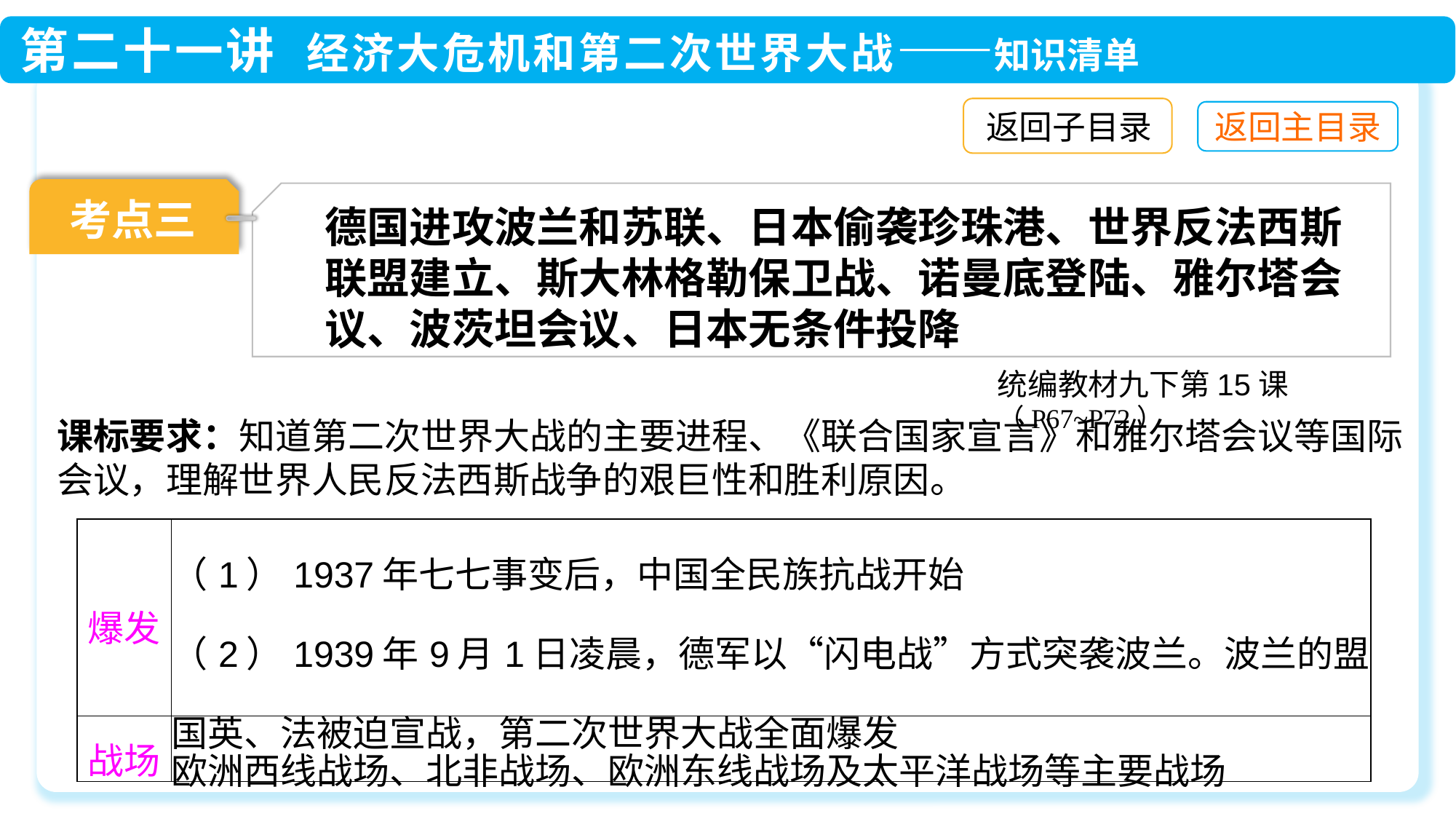

返回子目录
考点三
德国进攻波兰和苏联、日本偷袭珍珠港、世界反法西斯联盟建立、斯大林格勒保卫战、诺曼底登陆、雅尔塔会议、波茨坦会议、日本无条件投降

统编教材九下第15课（P67~P72）
课标要求：知道第二次世界大战的主要进程、《联合国家宣言》和雅尔塔会议等国际会议，理解世界人民反法西斯战争的艰巨性和胜利原因。
| 爆发 | （1）1937年七七事变后，中国全民族抗战开始 （2）1939年9月1日凌晨，德军以“闪电战”方式突袭波兰。波兰的盟国英、法被迫宣战，第二次世界大战全面爆发 |
| --- | --- |
| 战场 | 欧洲西线战场、北非战场、欧洲东线战场及太平洋战场等主要战场 |